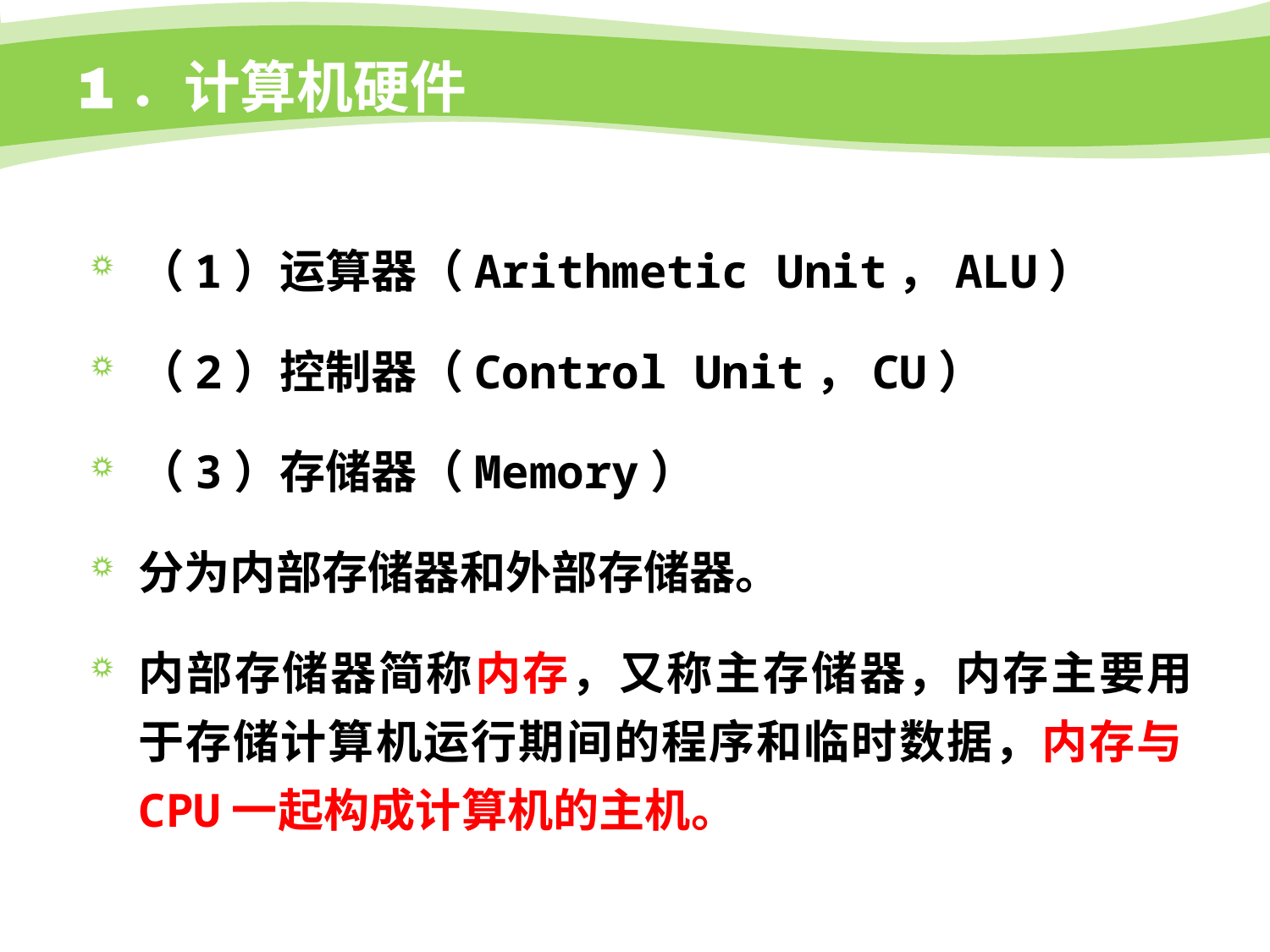

# 1．计算机硬件
（1）运算器（Arithmetic Unit，ALU）
（2）控制器（Control Unit，CU）
（3）存储器（Memory）
分为内部存储器和外部存储器。
内部存储器简称内存，又称主存储器，内存主要用于存储计算机运行期间的程序和临时数据，内存与CPU一起构成计算机的主机。